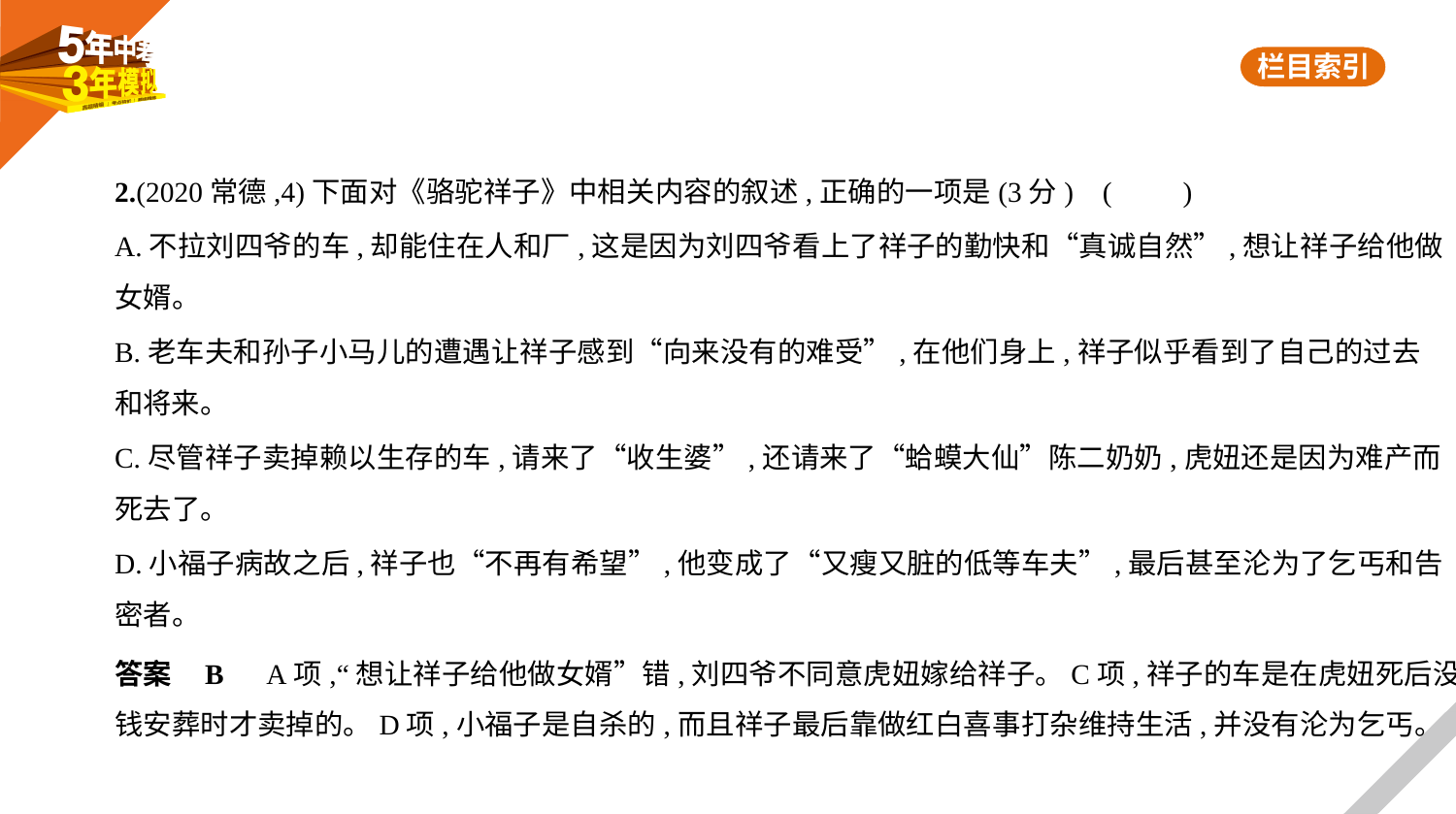

2.(2020常德,4)下面对《骆驼祥子》中相关内容的叙述,正确的一项是(3分) (　　)
A.不拉刘四爷的车,却能住在人和厂,这是因为刘四爷看上了祥子的勤快和“真诚自然”,想让祥子给他做
女婿。
B.老车夫和孙子小马儿的遭遇让祥子感到“向来没有的难受”,在他们身上,祥子似乎看到了自己的过去
和将来。
C.尽管祥子卖掉赖以生存的车,请来了“收生婆”,还请来了“蛤蟆大仙”陈二奶奶,虎妞还是因为难产而
死去了。
D.小福子病故之后,祥子也“不再有希望”,他变成了“又瘦又脏的低等车夫”,最后甚至沦为了乞丐和告
密者。
答案    B　A项,“想让祥子给他做女婿”错,刘四爷不同意虎妞嫁给祥子。C项,祥子的车是在虎妞死后没
钱安葬时才卖掉的。D项,小福子是自杀的,而且祥子最后靠做红白喜事打杂维持生活,并没有沦为乞丐。